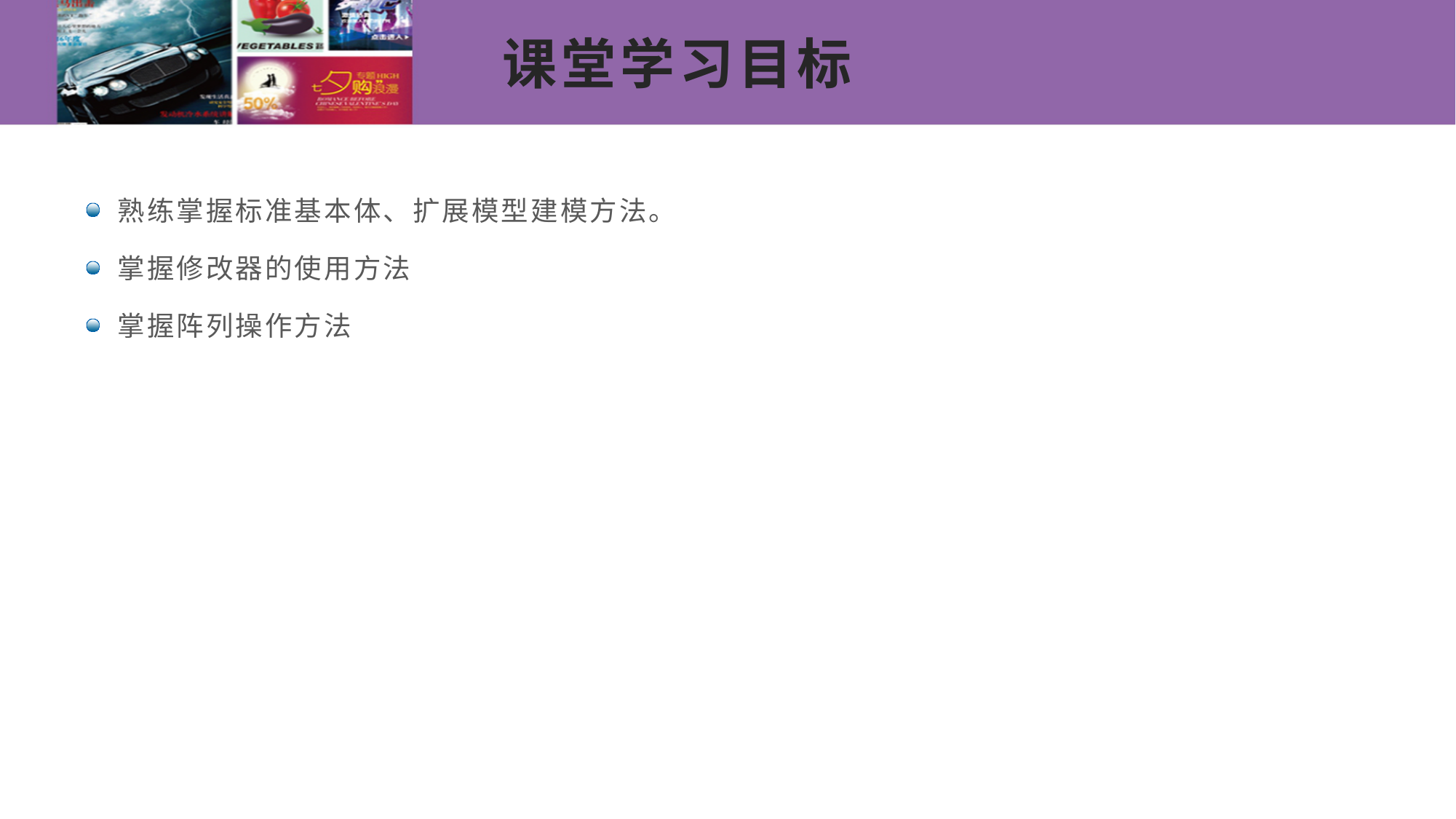

# 课堂学习目标
熟练掌握标准基本体、扩展模型建模方法。
掌握修改器的使用方法
掌握阵列操作方法